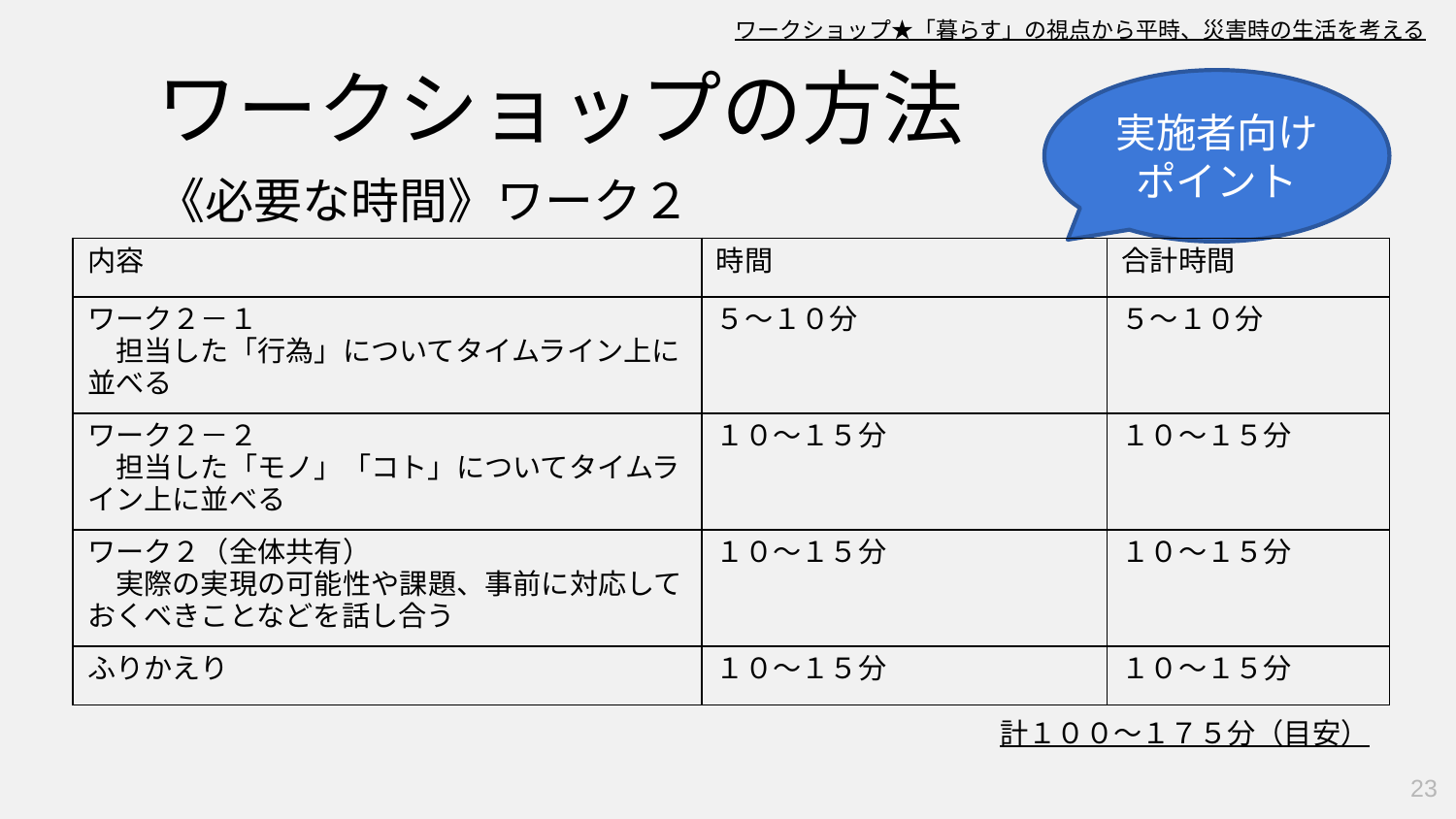

ワークショップ★「暮らす」の視点から平時、災害時の生活を考える
ワークショップの方法
実施者向け
ポイント
《必要な時間》ワーク２

| 内容 | 時間 | 合計時間 |
| --- | --- | --- |
| ワーク２－１ 　担当した「行為」についてタイムライン上に並べる | ５～１０分 | ５～１０分 |
| ワーク２－２ 　担当した「モノ」「コト」についてタイムライン上に並べる | １０～１５分 | １０～１５分 |
| ワーク２（全体共有） 　実際の実現の可能性や課題、事前に対応しておくべきことなどを話し合う | １０～１５分 | １０～１５分 |
| ふりかえり | １０～１５分 | １０～１５分 |
計１００～１７５分（目安）
23